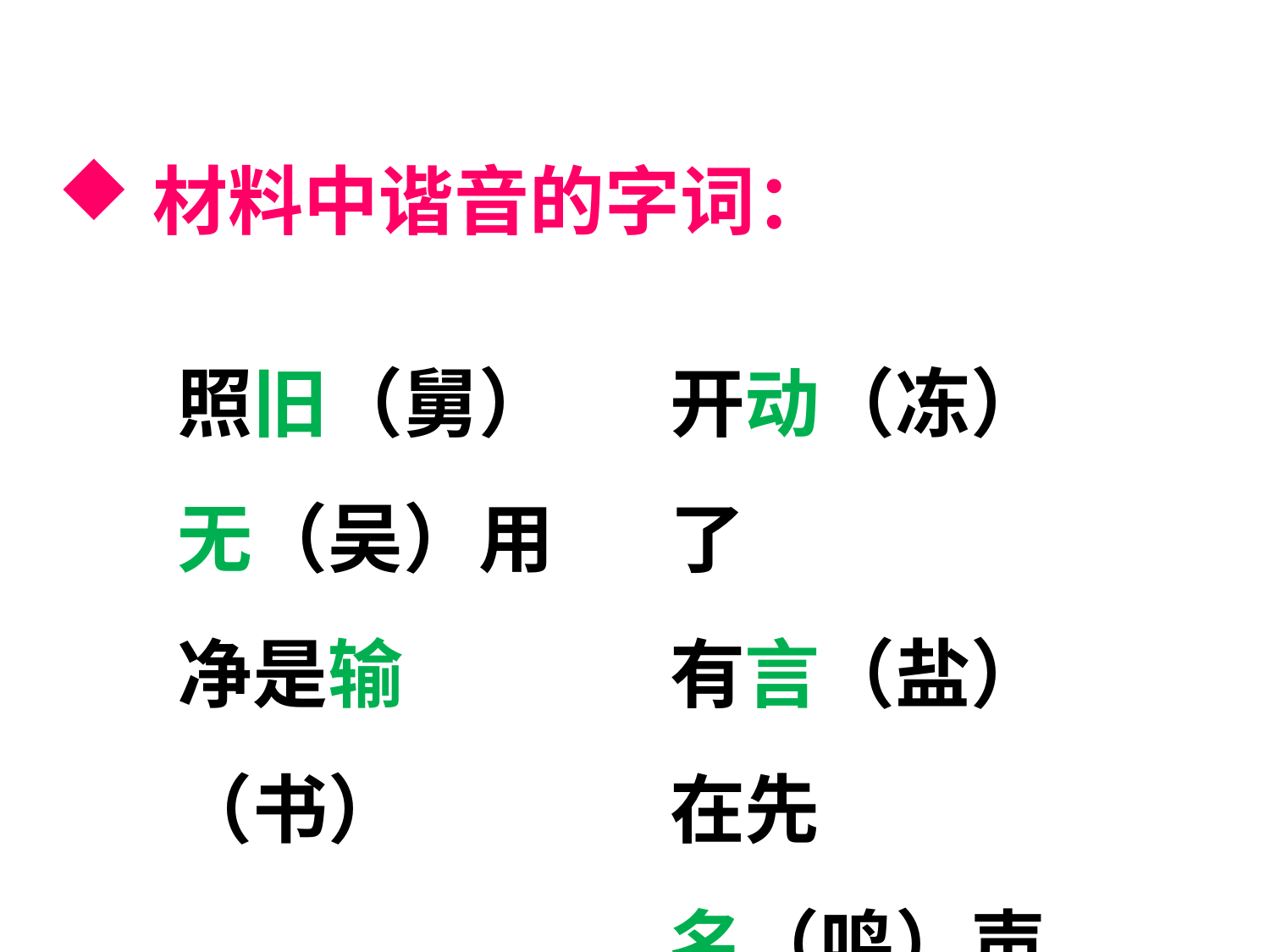

材料中谐音的字词：
照旧（舅）
无（吴）用
净是输（书）
开动（冻）了
有言（盐）在先
名（鸣）声在外